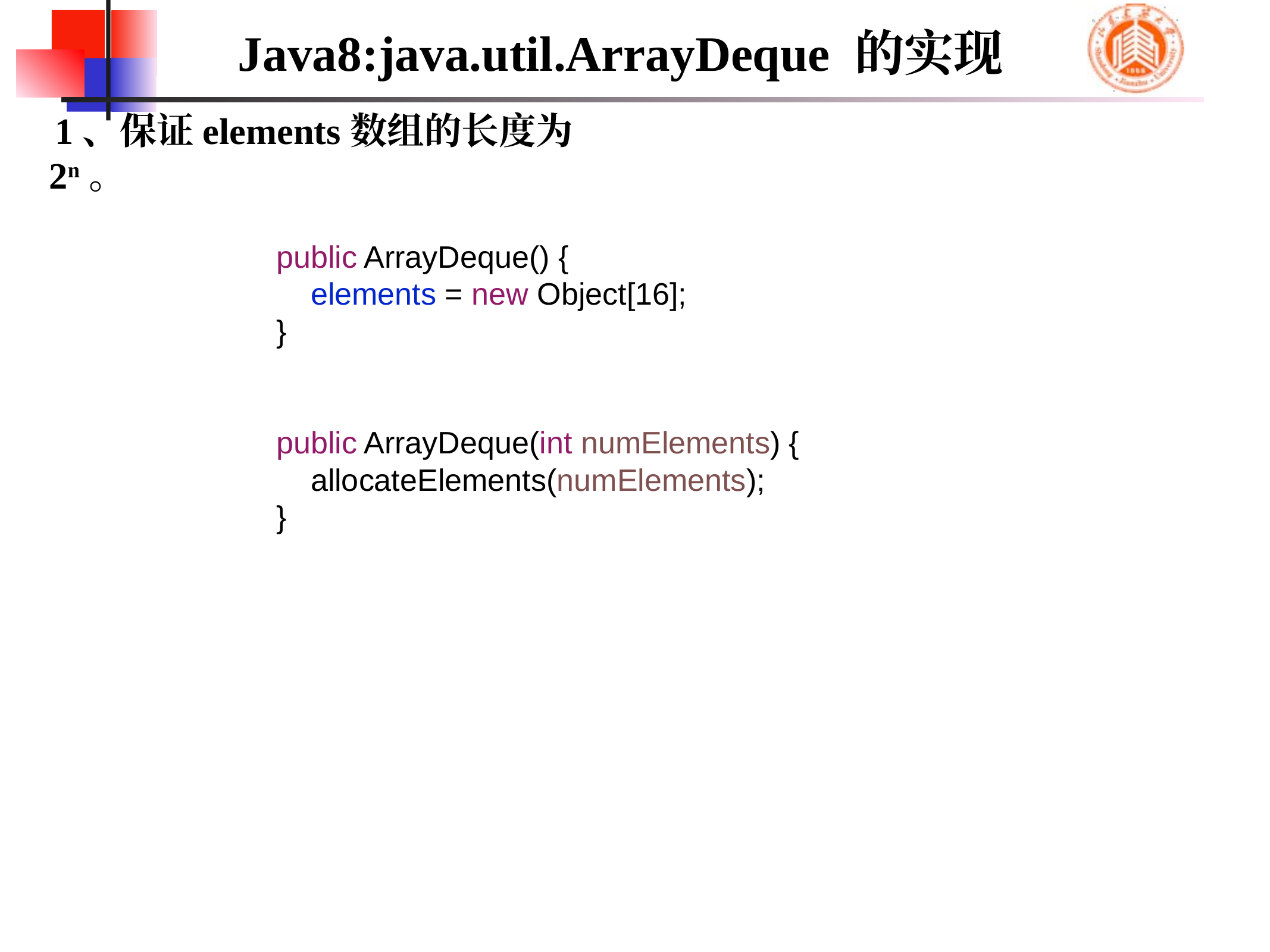

# Java8:java.util.ArrayDeque 的实现
1、保证elements数组的长度为2n。
    public ArrayDeque() {
        elements = new Object[16];
    }

    public ArrayDeque(int numElements) {
        allocateElements(numElements);
    }